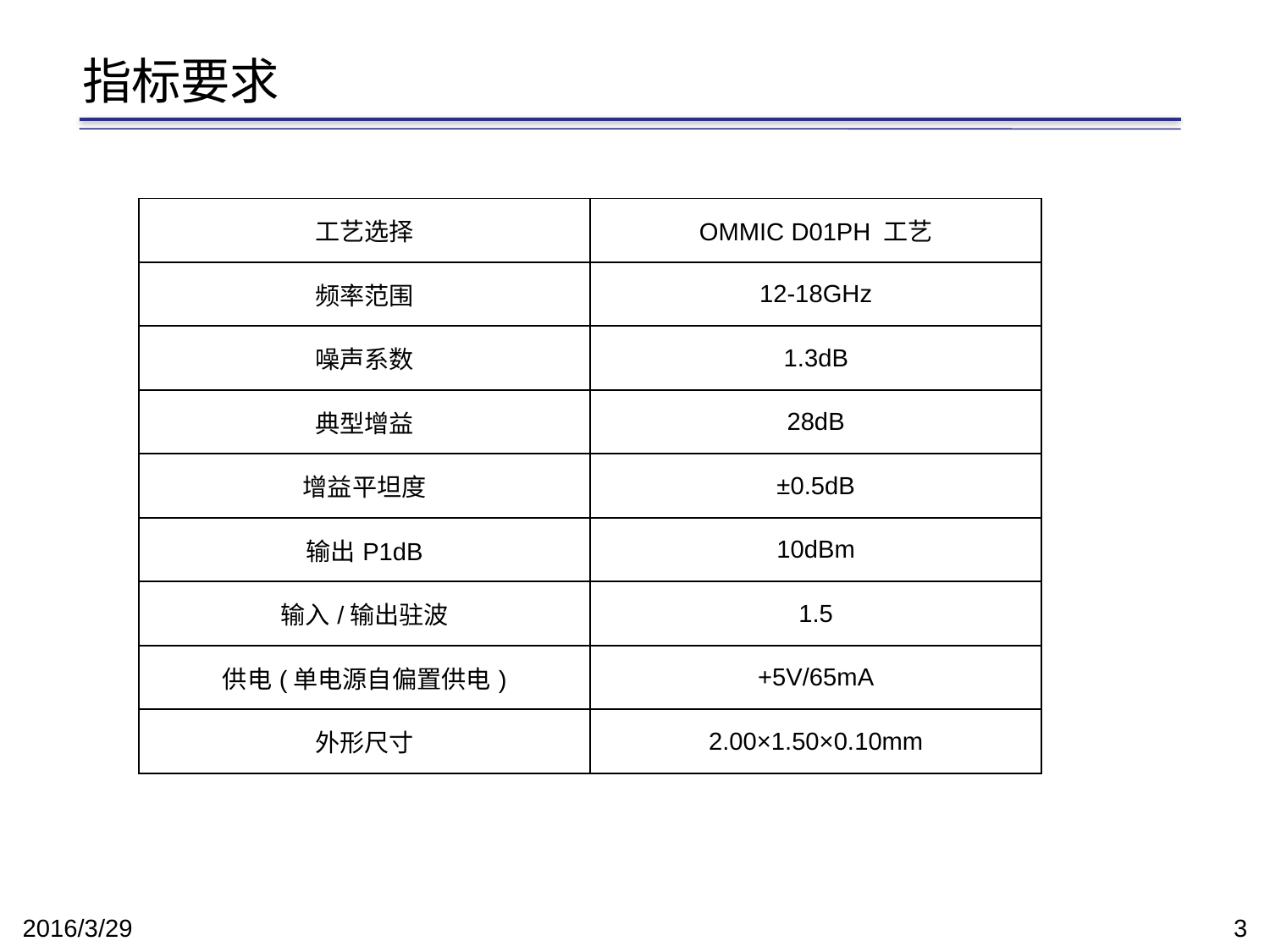

# 指标要求
| 工艺选择 | OMMIC D01PH 工艺 |
| --- | --- |
| 频率范围 | 12-18GHz |
| 噪声系数 | 1.3dB |
| 典型增益 | 28dB |
| 增益平坦度 | ±0.5dB |
| 输出P1dB | 10dBm |
| 输入/输出驻波 | 1.5 |
| 供电(单电源自偏置供电) | +5V/65mA |
| 外形尺寸 | 2.00×1.50×0.10mm |
2016/3/29
3